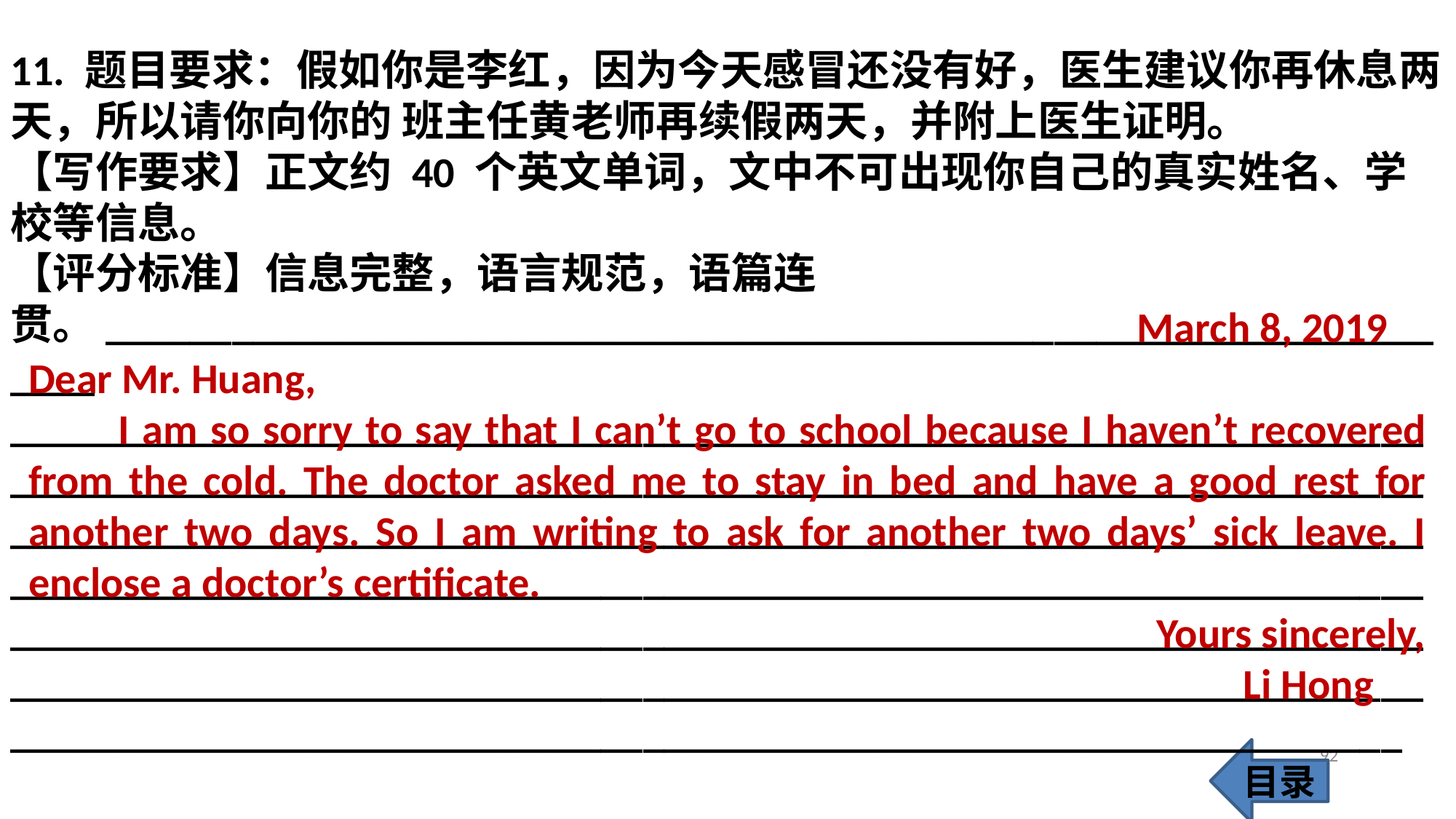

11. 题目要求：假如你是李红，因为今天感冒还没有好，医生建议你再休息两天，所以请你向你的 班主任黄老师再续假两天，并附上医生证明。
【写作要求】正文约 40 个英文单词，文中不可出现你自己的真实姓名、学校等信息。
【评分标准】信息完整，语言规范，语篇连贯。___________________________________________________________________
___________________________________________________________________
___________________________________________________________________
___________________________________________________________________
___________________________________________________________________
___________________________________________________________________
___________________________________________________________________
__________________________________________________________________
                                                                                                                   March 8, 2019
Dear Mr. Huang,
       I am so sorry to say that I can’t go to school because I haven’t recovered from the cold. The doctor asked me to stay in bed and have a good rest for another two days. So I am writing to ask for another two days’ sick leave. I enclose a doctor’s certificate.
                                                                                                                     Yours sincerely,
                                                                                                                              Li Hong
92
目录